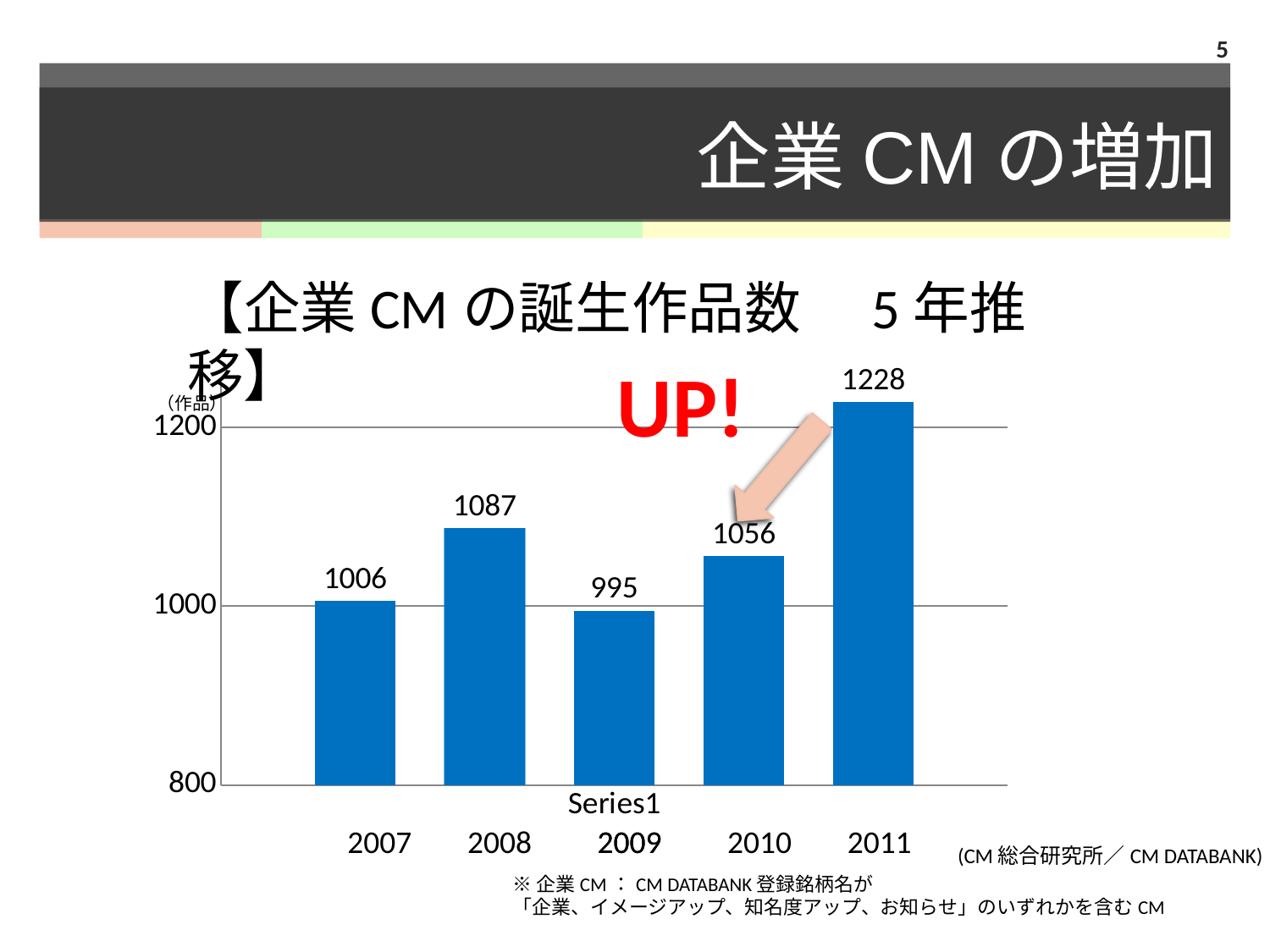

5
# 企業CMの増加
【企業CMの誕生作品数　5年推移】
（作品）
UP!

### Chart

| Category | 2007 | 2008 | 2009 | 2010 | 2011 |
|---|---|---|---|---|---|
|  | 1006.0 | 1087.0 | 995.0 | 1056.0 | 1228.0 |
2007
2008
2009
2010
2011
2009

(CM総合研究所／CM DATABANK)
※企業CM：CM DATABANK登録銘柄名が
「企業、イメージアップ、知名度アップ、お知らせ」のいずれかを含むCM